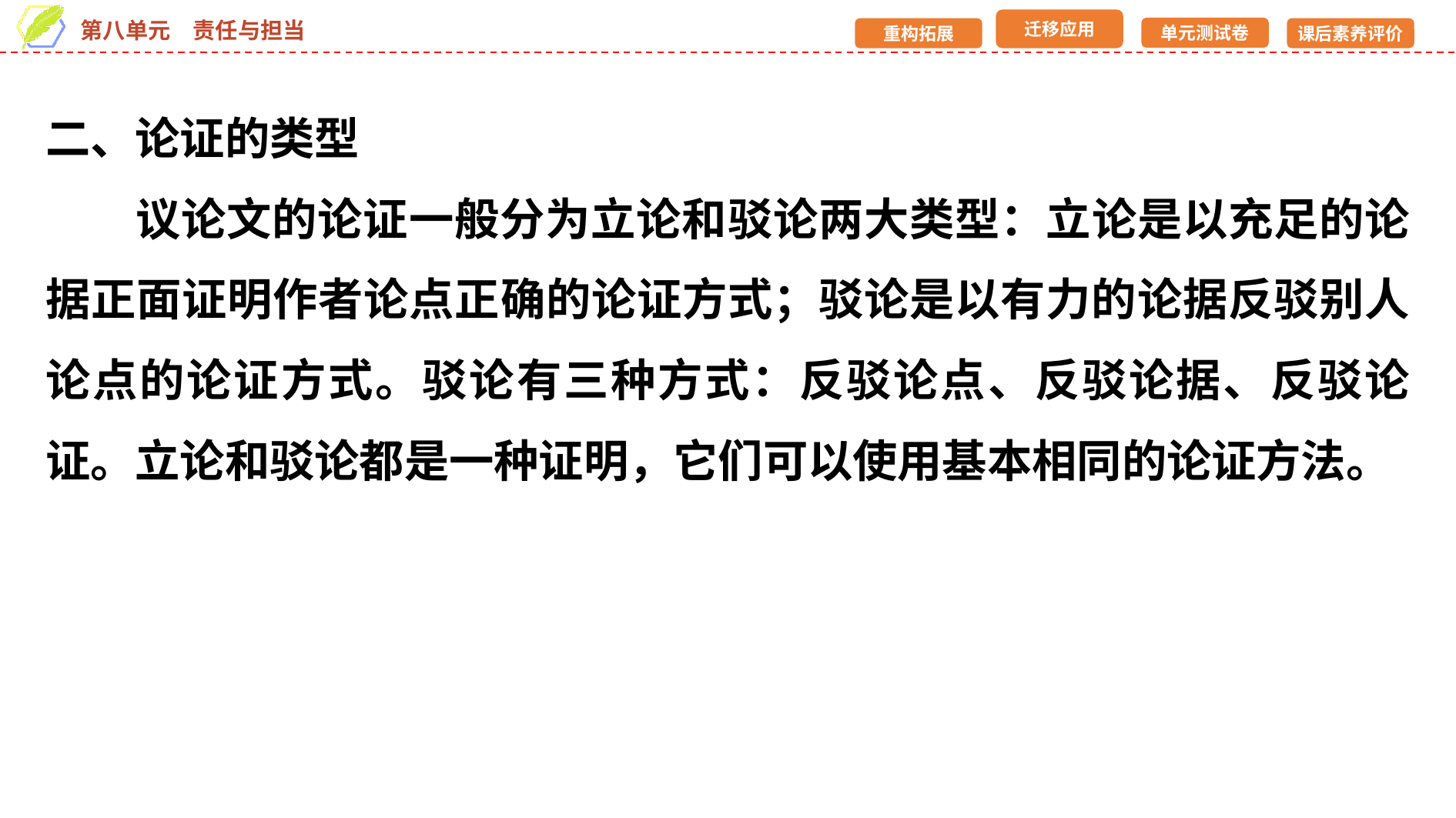

二、论证的类型
议论文的论证一般分为立论和驳论两大类型：立论是以充足的论据正面证明作者论点正确的论证方式；驳论是以有力的论据反驳别人论点的论证方式。驳论有三种方式：反驳论点、反驳论据、反驳论证。立论和驳论都是一种证明，它们可以使用基本相同的论证方法。